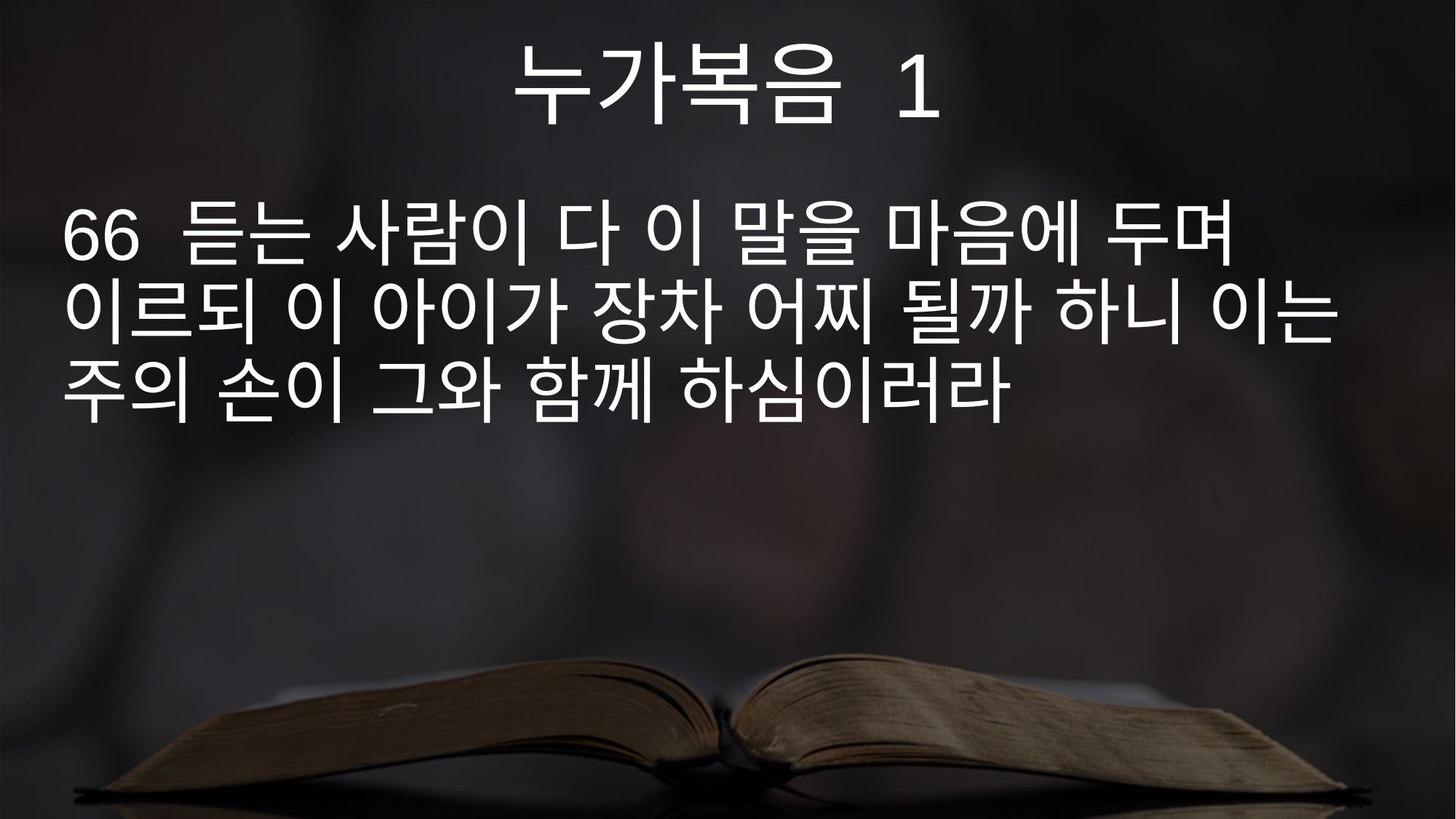

누가복음 1
66 듣는 사람이 다 이 말을 마음에 두며 이르되 이 아이가 장차 어찌 될까 하니 이는 주의 손이 그와 함께 하심이러라